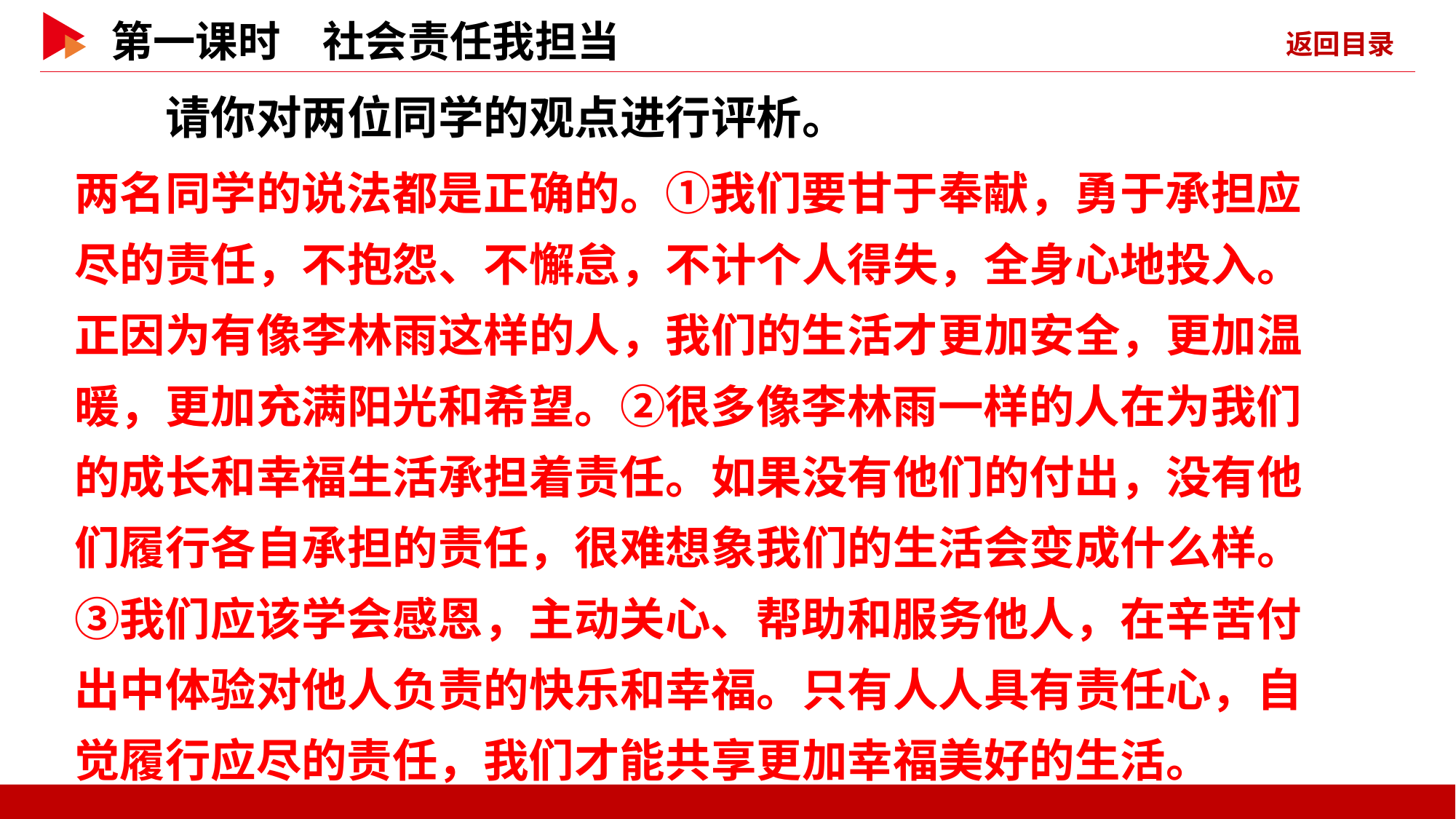

请你对两位同学的观点进行评析。
两名同学的说法都是正确的。①我们要甘于奉献，勇于承担应尽的责任，不抱怨、不懈怠，不计个人得失，全身心地投入。正因为有像李林雨这样的人，我们的生活才更加安全，更加温暖，更加充满阳光和希望。②很多像李林雨一样的人在为我们的成长和幸福生活承担着责任。如果没有他们的付出，没有他们履行各自承担的责任，很难想象我们的生活会变成什么样。③我们应该学会感恩，主动关心、帮助和服务他人，在辛苦付出中体验对他人负责的快乐和幸福。只有人人具有责任心，自觉履行应尽的责任，我们才能共享更加幸福美好的生活。